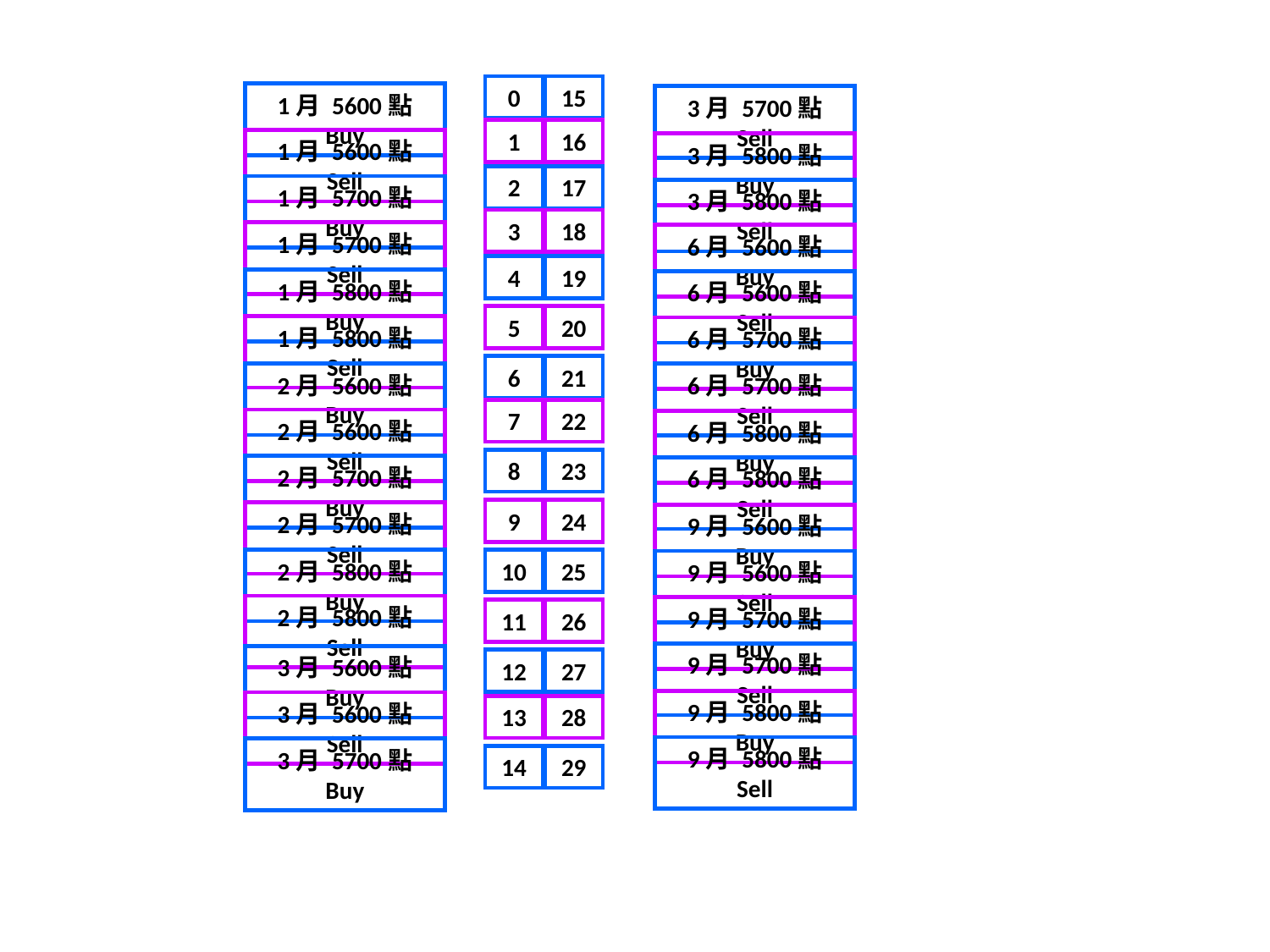

0
15
1月 5600點 Buy
3月 5700點 Sell
1
16
1月 5600點 Sell
3月 5800點 Buy
2
17
1月 5700點 Buy
3月 5800點 Sell
3
18
1月 5700點 Sell
6月 5600點 Buy
4
19
1月 5800點 Buy
6月 5600點 Sell
5
20
1月 5800點 Sell
6月 5700點 Buy
6
21
2月 5600點 Buy
6月 5700點 Sell
7
22
2月 5600點 Sell
6月 5800點 Buy
8
23
2月 5700點 Buy
6月 5800點 Sell
9
24
2月 5700點 Sell
9月 5600點 Buy
2月 5800點 Buy
10
25
9月 5600點 Sell
2月 5800點 Sell
9月 5700點 Buy
11
26
9月 5700點 Sell
3月 5600點 Buy
12
27
9月 5800點 Buy
3月 5600點 Sell
13
28
9月 5800點 Sell
3月 5700點 Buy
14
29